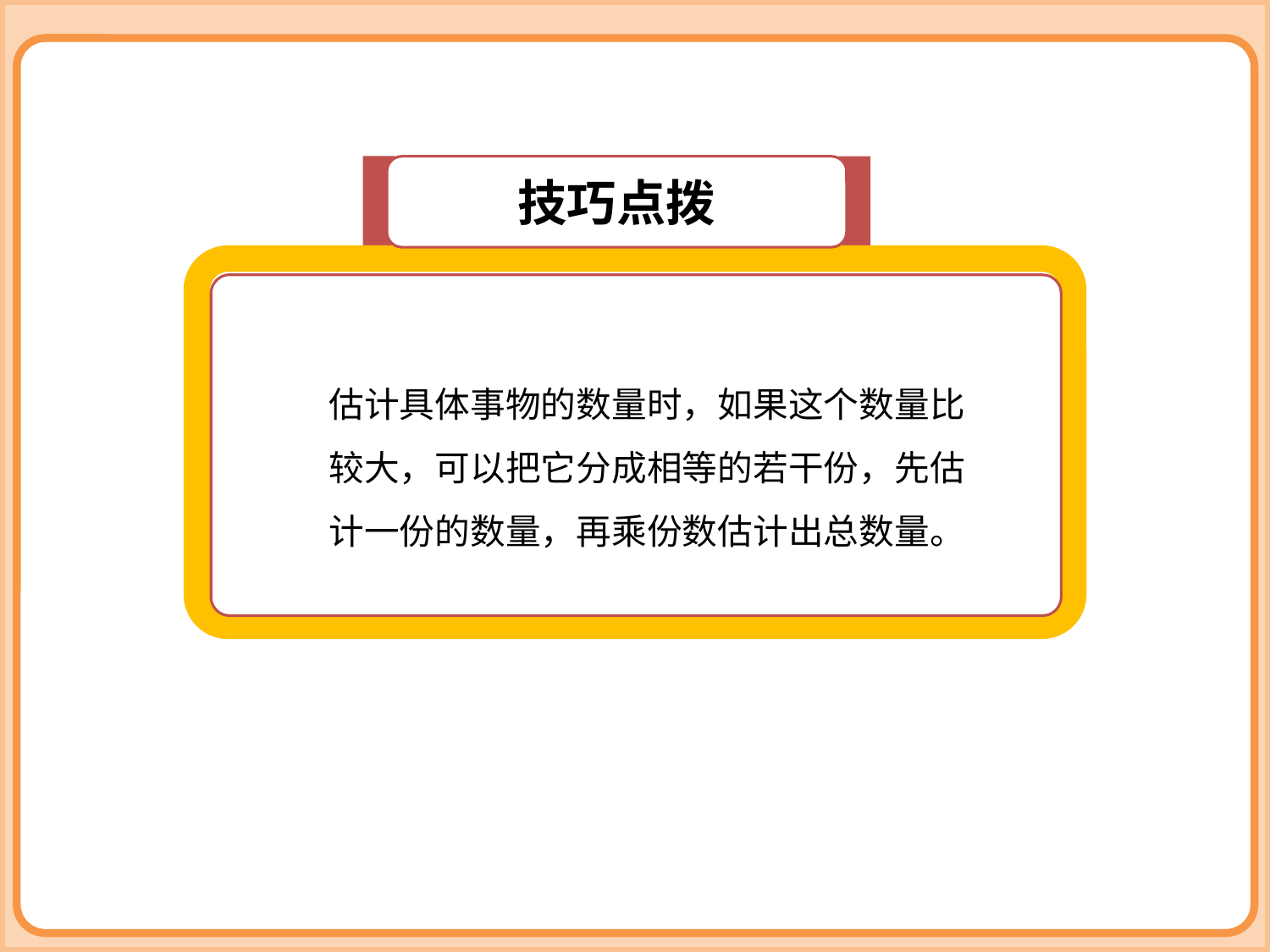

技巧点拨

估计具体事物的数量时，如果这个数量比较大，可以把它分成相等的若干份，先估计一份的数量，再乘份数估计出总数量。